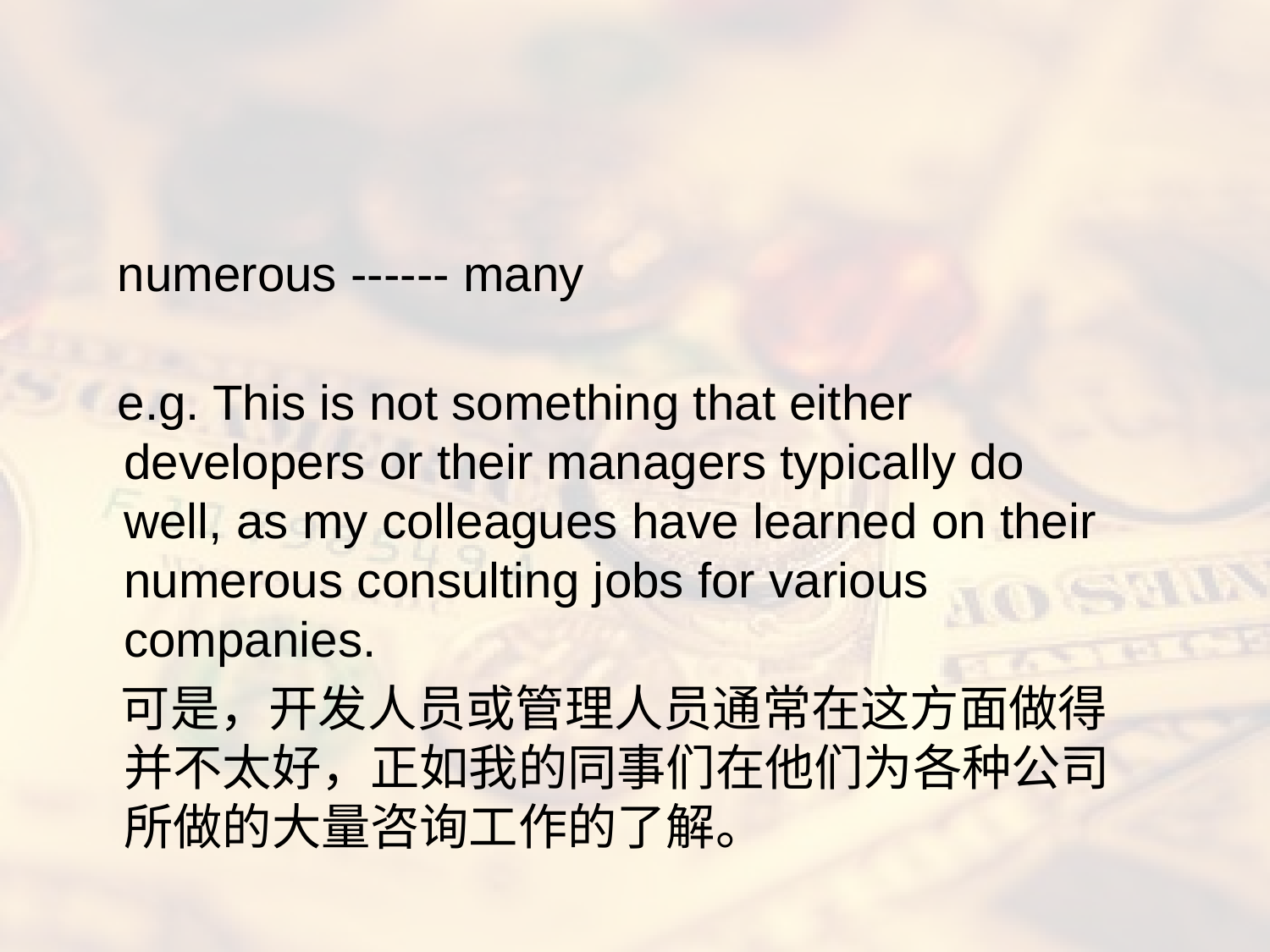

#
   numerous ------ many
   e.g. This is not something that either developers or their managers typically do well, as my colleagues have learned on their numerous consulting jobs for various companies.
   可是，开发人员或管理人员通常在这方面做得并不太好，正如我的同事们在他们为各种公司所做的大量咨询工作的了解。